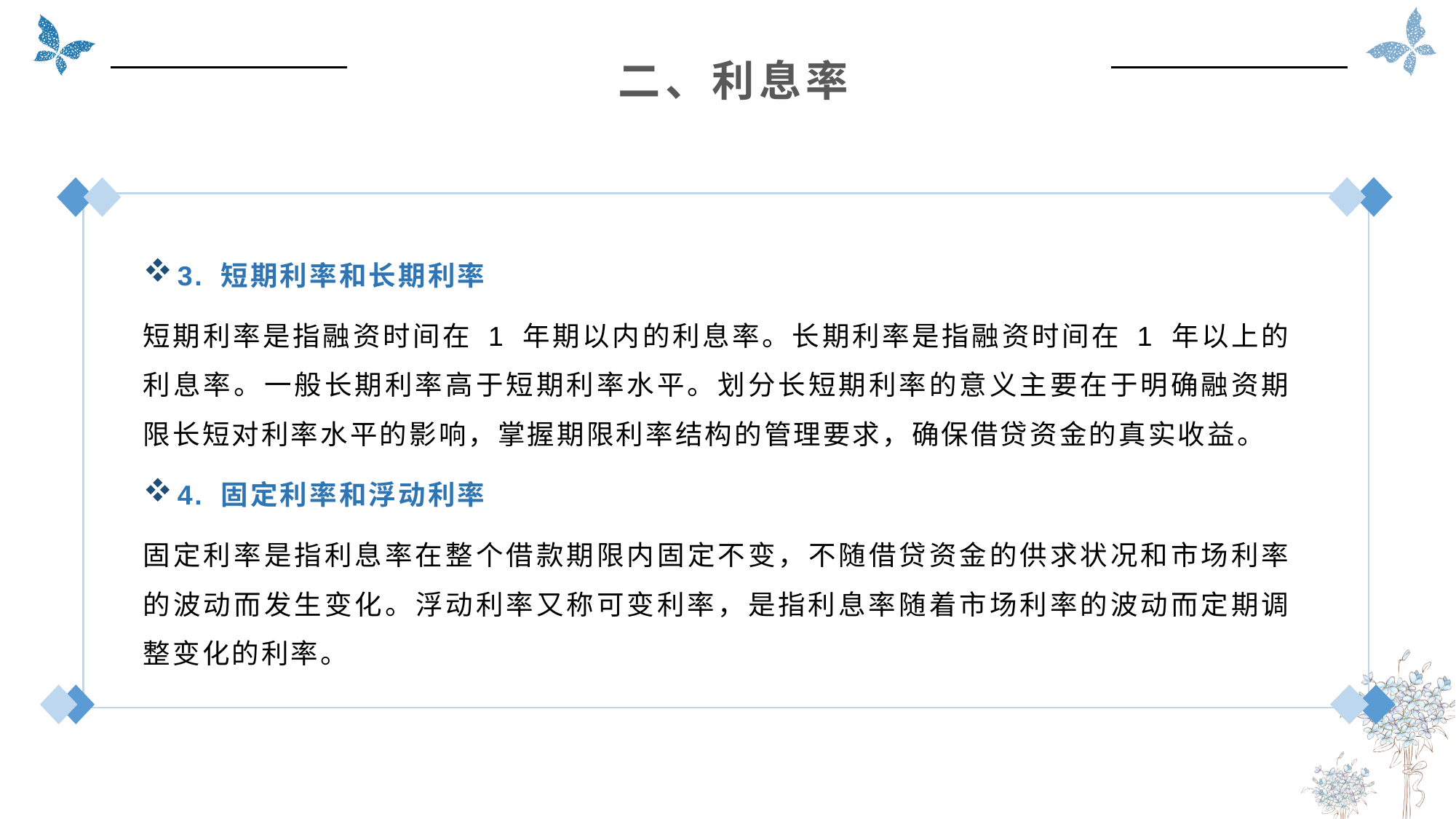

二、利息率

3. 短期利率和长期利率
短期利率是指融资时间在 1 年期以内的利息率。长期利率是指融资时间在 1 年以上的利息率。一般长期利率高于短期利率水平。划分长短期利率的意义主要在于明确融资期限长短对利率水平的影响，掌握期限利率结构的管理要求，确保借贷资金的真实收益。
4. 固定利率和浮动利率
固定利率是指利息率在整个借款期限内固定不变，不随借贷资金的供求状况和市场利率的波动而发生变化。浮动利率又称可变利率，是指利息率随着市场利率的波动而定期调整变化的利率。